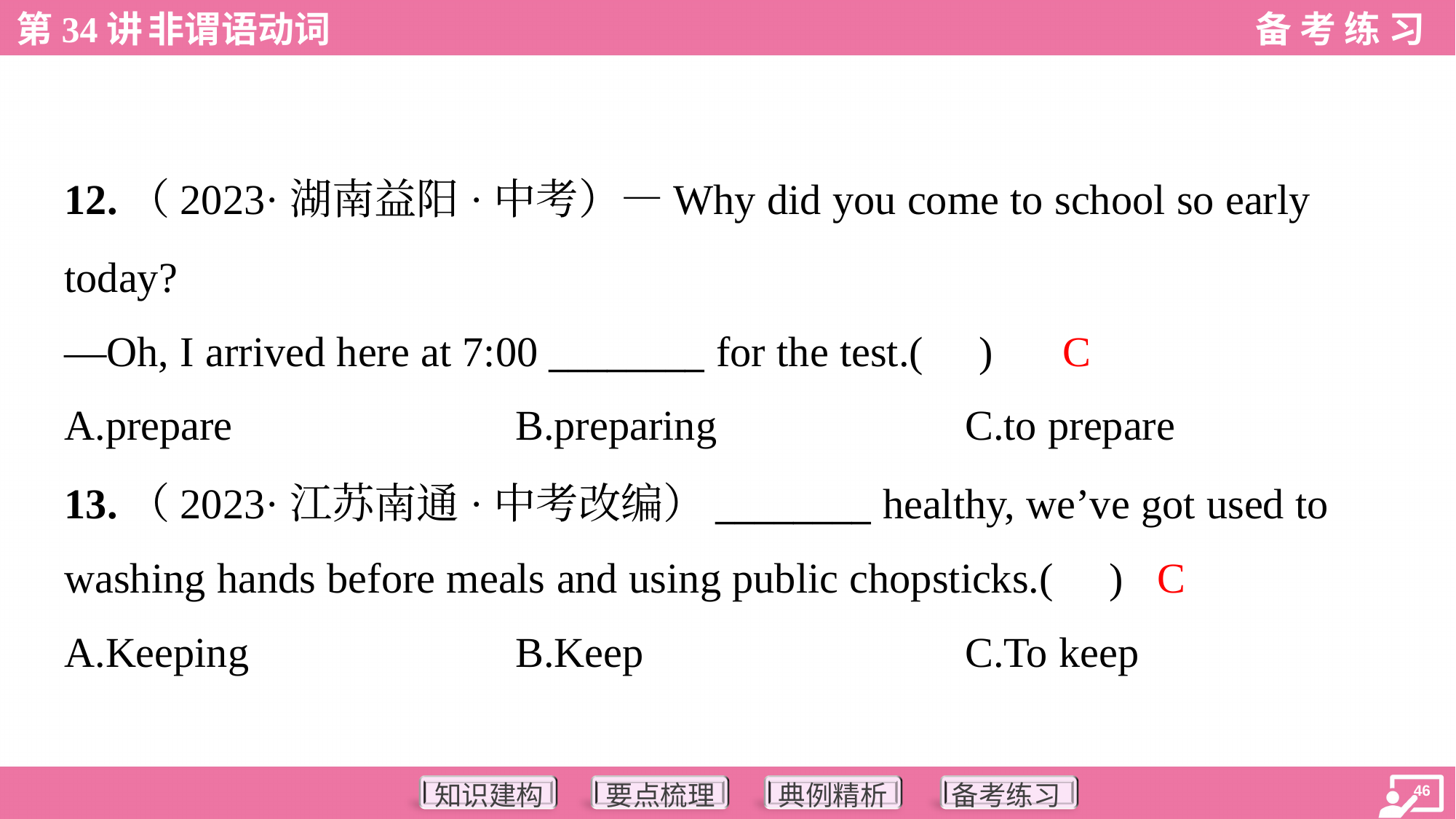

12.（2023·湖南益阳·中考）—Why did you come to school so early
today?
—Oh, I arrived here at 7:00 ________ for the test.(     )
C
A.prepare	B.preparing	C.to prepare
13.（2023·江苏南通·中考改编）________ healthy, we’ve got used to
washing hands before meals and using public chopsticks.(     )
C
A.Keeping	B.Keep	C.To keep